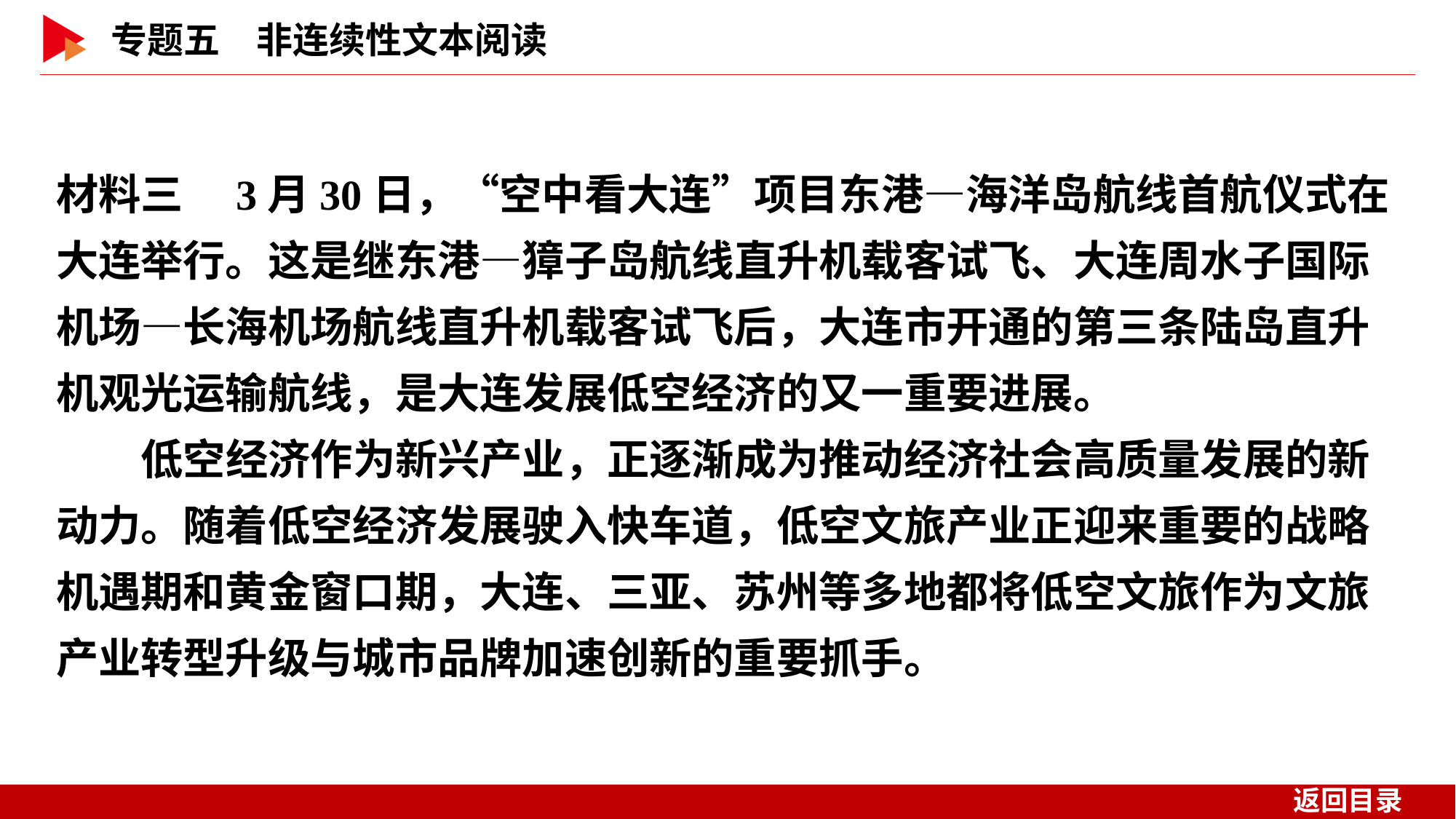

材料三　3月30日，“空中看大连”项目东港—海洋岛航线首航仪式在大连举行。这是继东港—獐子岛航线直升机载客试飞、大连周水子国际机场—长海机场航线直升机载客试飞后，大连市开通的第三条陆岛直升机观光运输航线，是大连发展低空经济的又一重要进展。
　　低空经济作为新兴产业，正逐渐成为推动经济社会高质量发展的新动力。随着低空经济发展驶入快车道，低空文旅产业正迎来重要的战略机遇期和黄金窗口期，大连、三亚、苏州等多地都将低空文旅作为文旅产业转型升级与城市品牌加速创新的重要抓手。